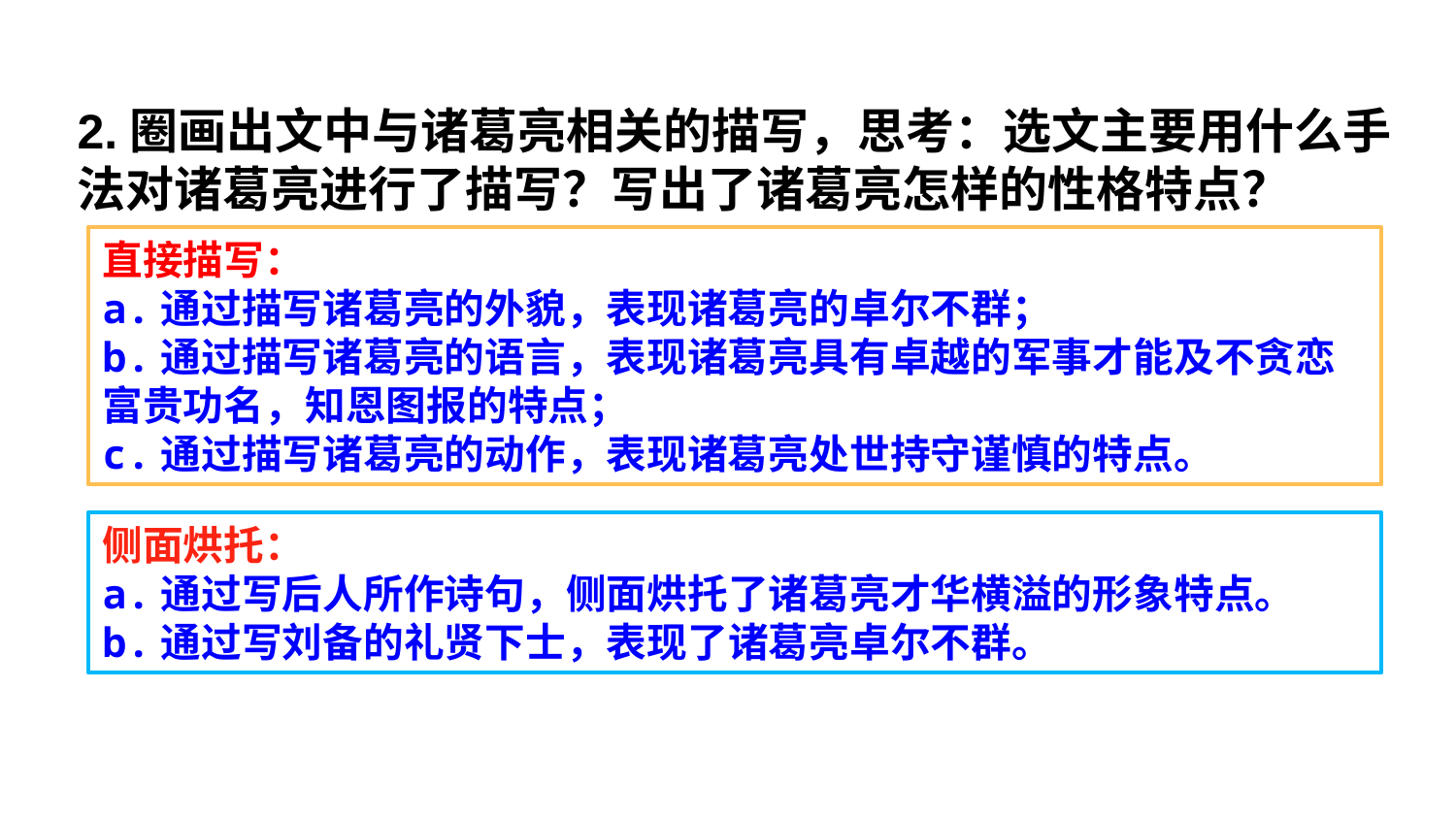

2.圈画出文中与诸葛亮相关的描写，思考：选文主要用什么手法对诸葛亮进行了描写？写出了诸葛亮怎样的性格特点？
直接描写：
a.通过描写诸葛亮的外貌，表现诸葛亮的卓尔不群；
b.通过描写诸葛亮的语言，表现诸葛亮具有卓越的军事才能及不贪恋富贵功名，知恩图报的特点；
c.通过描写诸葛亮的动作，表现诸葛亮处世持守谨慎的特点。
侧面烘托：
a.通过写后人所作诗句，侧面烘托了诸葛亮才华横溢的形象特点。
b.通过写刘备的礼贤下士，表现了诸葛亮卓尔不群。